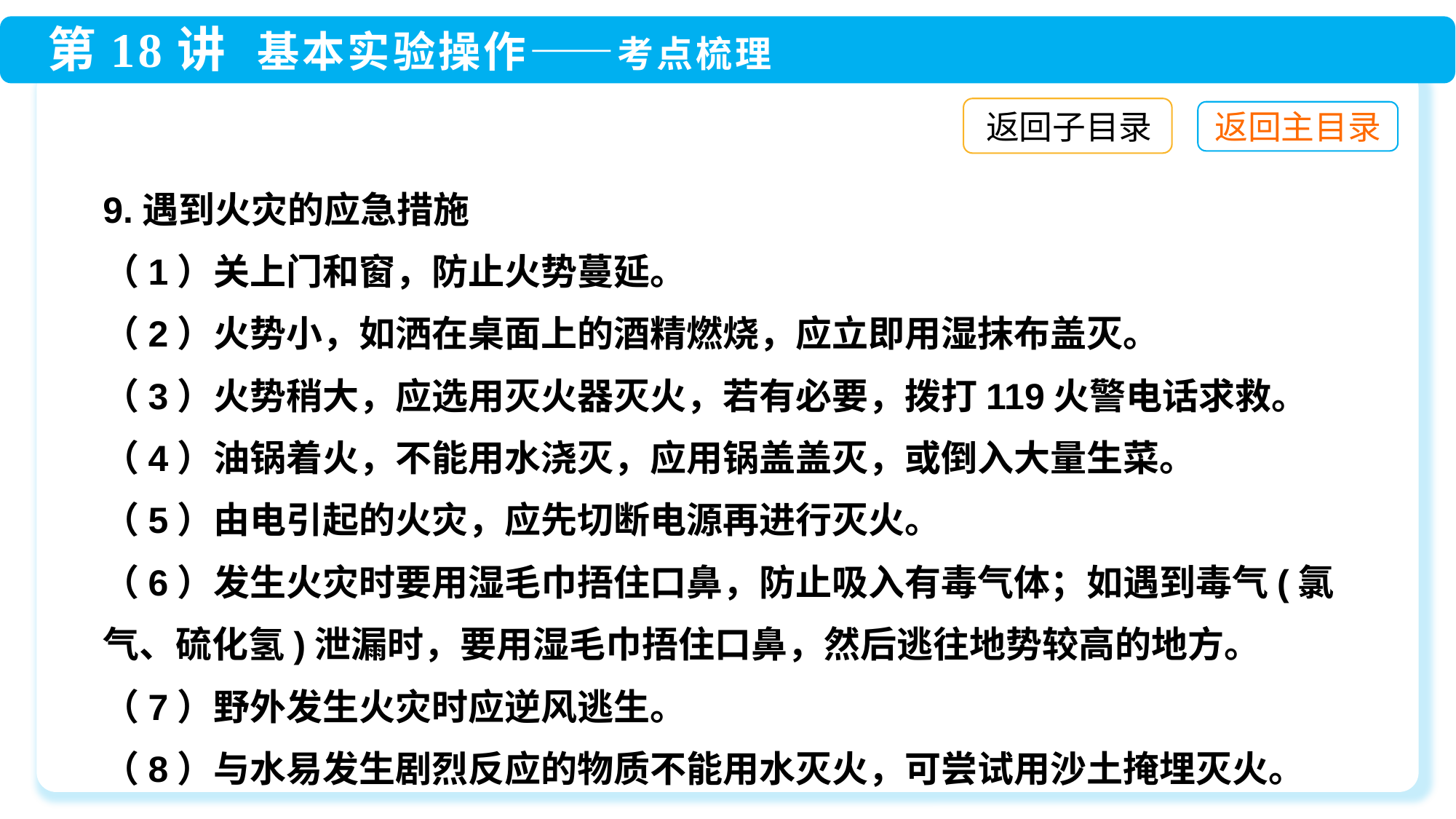

返回子目录
9.遇到火灾的应急措施
（1）关上门和窗，防止火势蔓延。
（2）火势小，如洒在桌面上的酒精燃烧，应立即用湿抹布盖灭。
（3）火势稍大，应选用灭火器灭火，若有必要，拨打119火警电话求救。
（4）油锅着火，不能用水浇灭，应用锅盖盖灭，或倒入大量生菜。
（5）由电引起的火灾，应先切断电源再进行灭火。
（6）发生火灾时要用湿毛巾捂住口鼻，防止吸入有毒气体；如遇到毒气(氯气、硫化氢)泄漏时，要用湿毛巾捂住口鼻，然后逃往地势较高的地方。
（7）野外发生火灾时应逆风逃生。
（8）与水易发生剧烈反应的物质不能用水灭火，可尝试用沙土掩埋灭火。